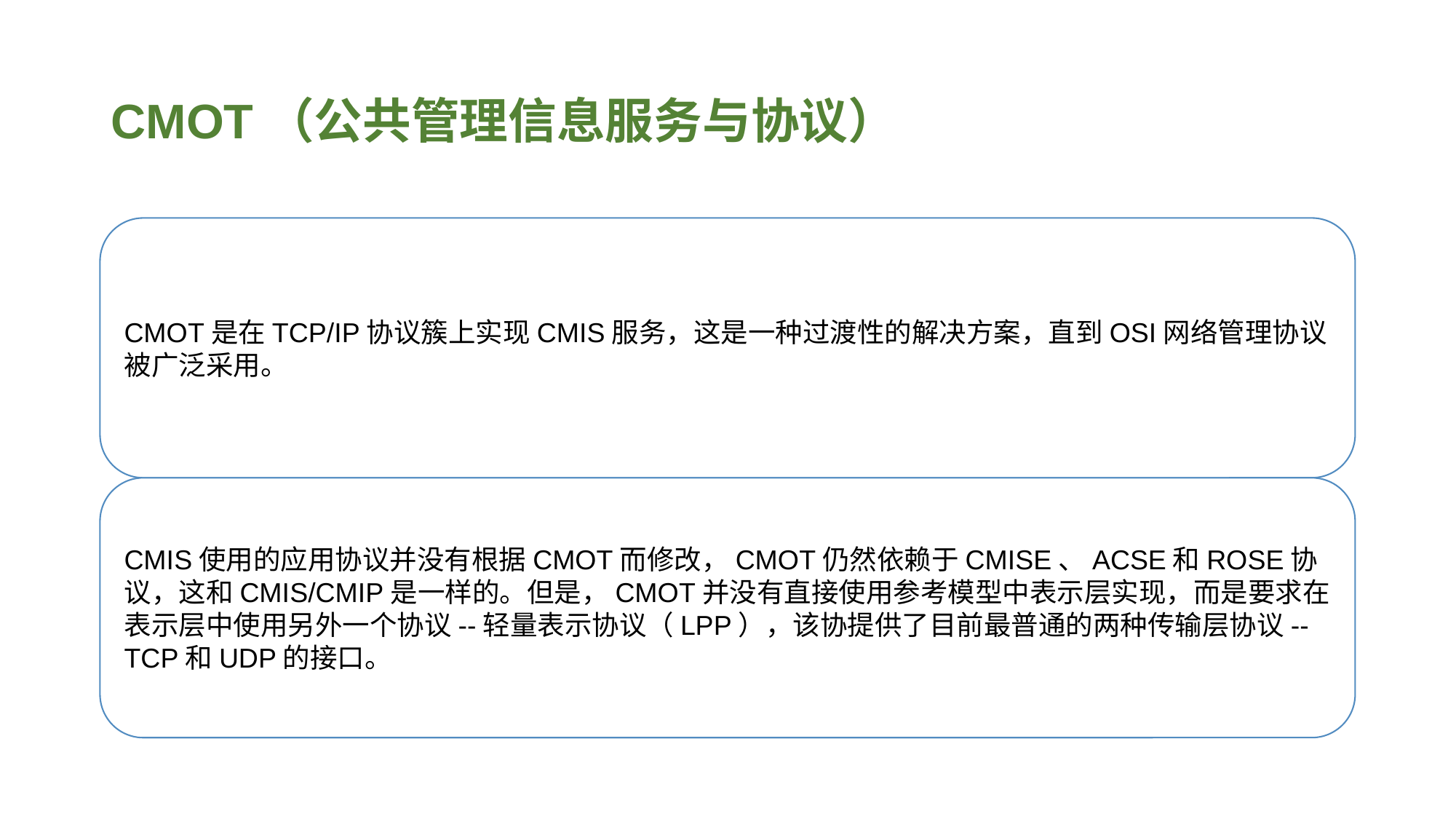

# CMOT（公共管理信息服务与协议）
CMOT是在TCP/IP协议簇上实现CMIS服务，这是一种过渡性的解决方案，直到OSI网络管理协议被广泛采用。
CMIS使用的应用协议并没有根据CMOT而修改，CMOT仍然依赖于CMISE、ACSE和ROSE协议，这和CMIS/CMIP是一样的。但是，CMOT并没有直接使用参考模型中表示层实现，而是要求在表示层中使用另外一个协议--轻量表示协议（LPP），该协提供了目前最普通的两种传输层协议--TCP和UDP的接口。